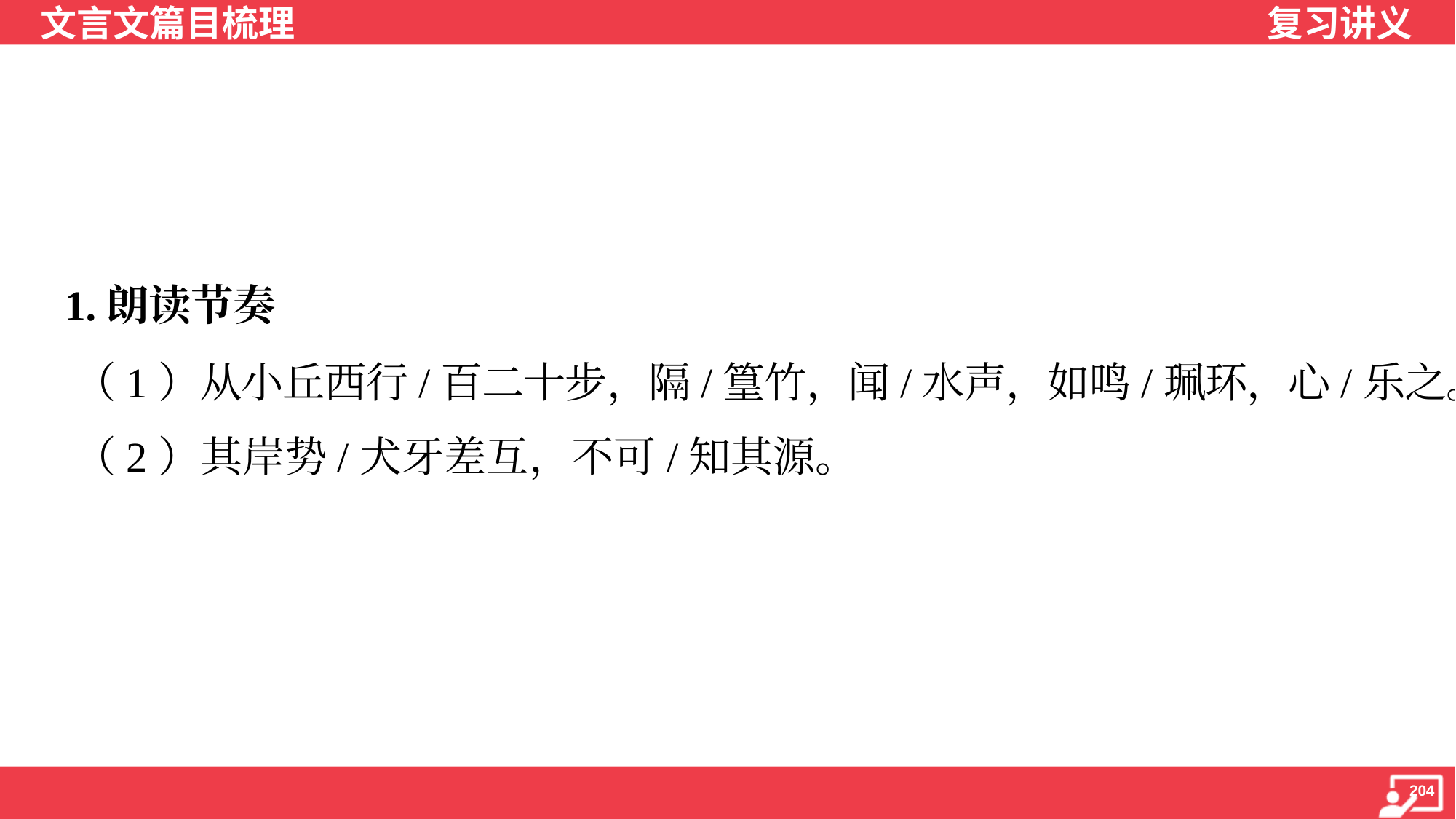

1.朗读节奏
    （1）从小丘西行/百二十步，隔/篁竹，闻/水声，如鸣/珮环，心/乐之。
    （2）其岸势/犬牙差互，不可/知其源。